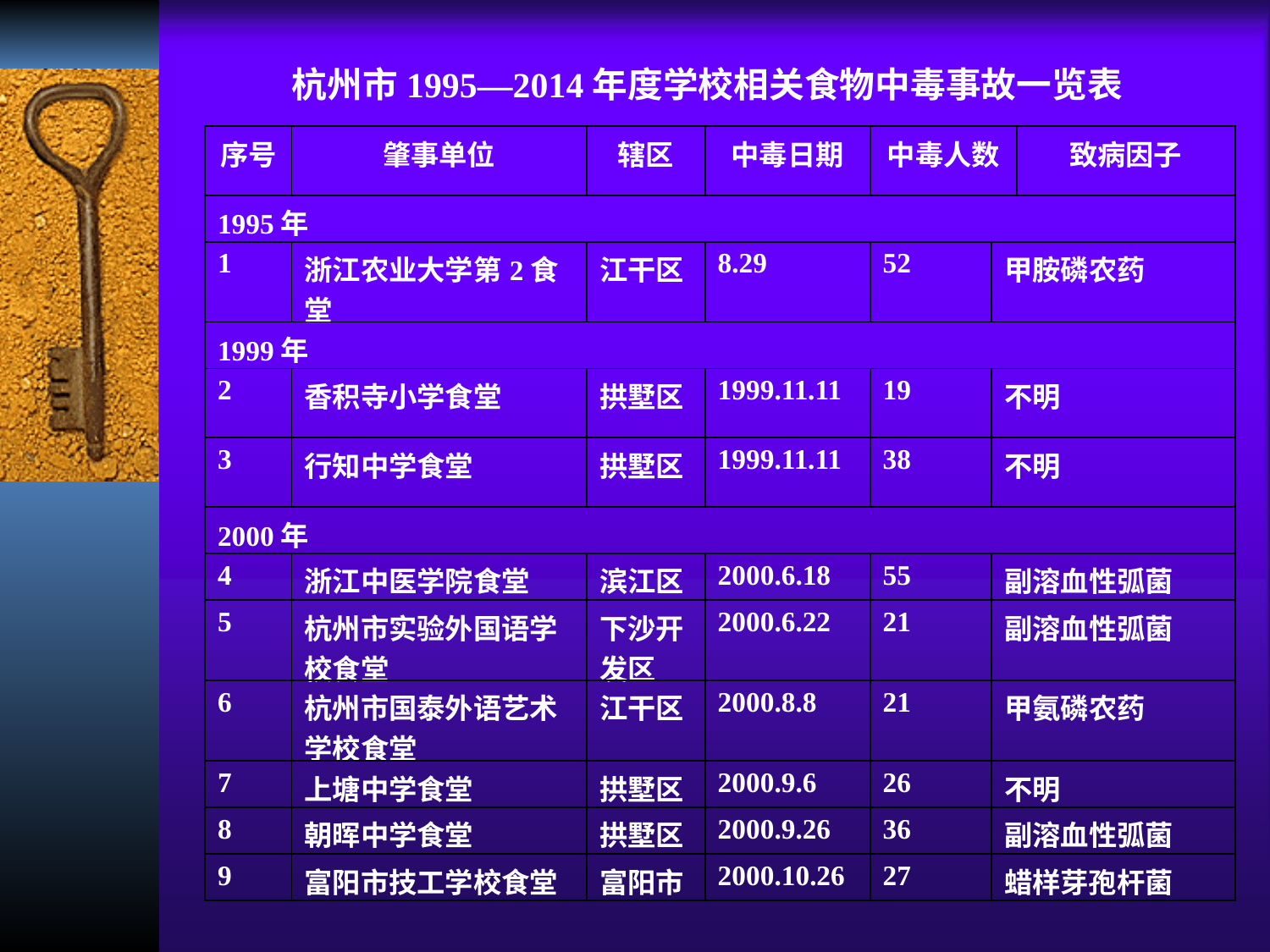

杭州市1995—2014年度学校相关食物中毒事故一览表
| 序号 | 肇事单位 | 辖区 | 中毒日期 | 中毒人数 |  | 致病因子 |
| --- | --- | --- | --- | --- | --- | --- |
| 1995年 |  |  |  |  |  |  |
| 1 | 浙江农业大学第2食堂 | 江干区 | 8.29 | 52 | 甲胺磷农药 |  |
| 1999年 |  |  |  |  |  |  |
| 2 | 香积寺小学食堂 | 拱墅区 | 1999.11.11 | 19 | 不明 |  |
| 3 | 行知中学食堂 | 拱墅区 | 1999.11.11 | 38 | 不明 |  |
| 2000年 |  |  |  |  |  |  |
| 4 | 浙江中医学院食堂 | 滨江区 | 2000.6.18 | 55 | 副溶血性弧菌 |  |
| 5 | 杭州市实验外国语学校食堂 | 下沙开发区 | 2000.6.22 | 21 | 副溶血性弧菌 |  |
| 6 | 杭州市国泰外语艺术学校食堂 | 江干区 | 2000.8.8 | 21 | 甲氨磷农药 |  |
| 7 | 上塘中学食堂 | 拱墅区 | 2000.9.6 | 26 | 不明 |  |
| 8 | 朝晖中学食堂 | 拱墅区 | 2000.9.26 | 36 | 副溶血性弧菌 |  |
| 9 | 富阳市技工学校食堂 | 富阳市 | 2000.10.26 | 27 | 蜡样芽孢杆菌 |  |